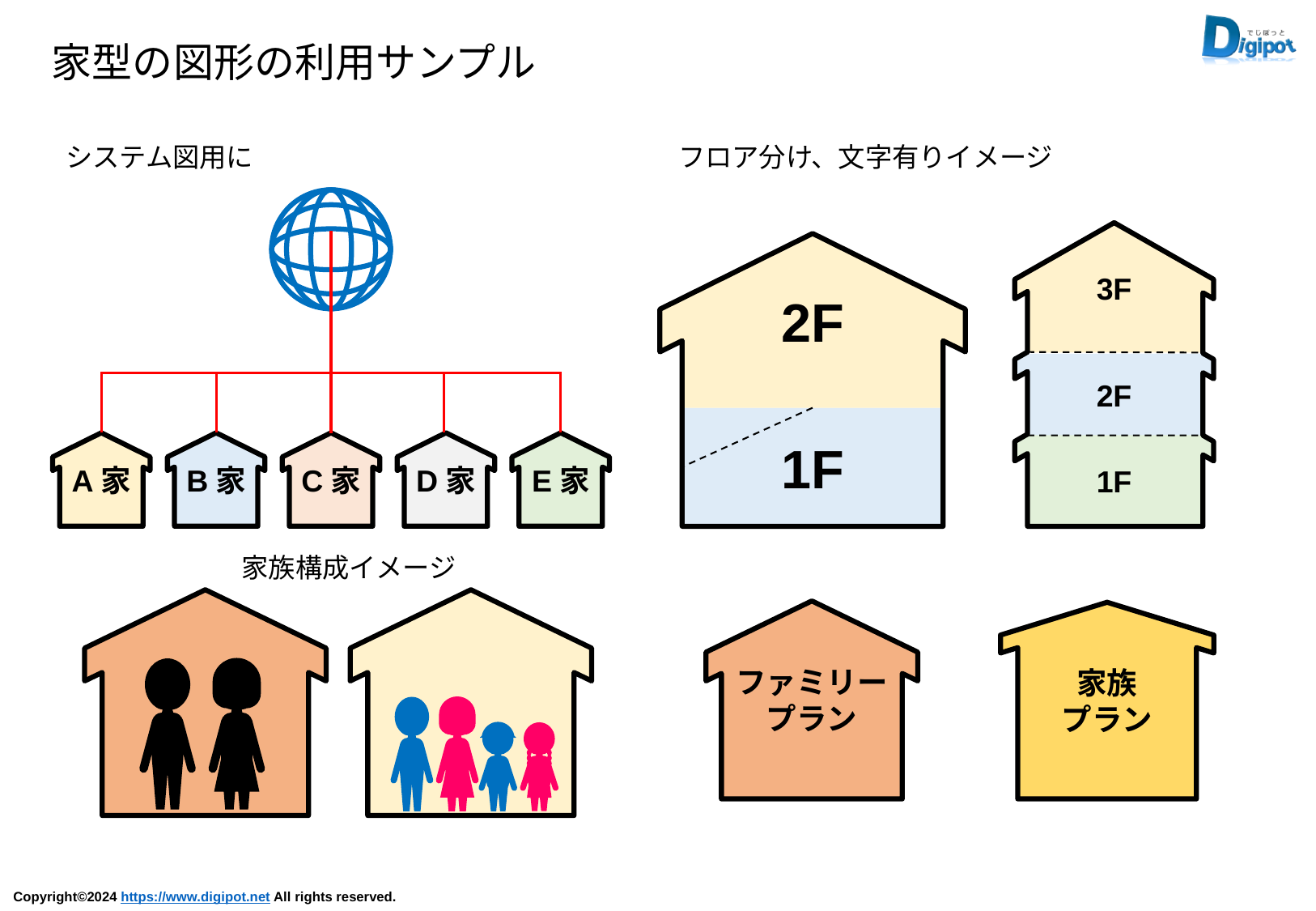

家型の図形の利用サンプル
システム図用に
フロア分け、文字有りイメージ

3F

2F
1F

2F
1F

A家
B家
C家
D家
E家
家族構成イメージ

ファミリー
プラン
家族
プラン